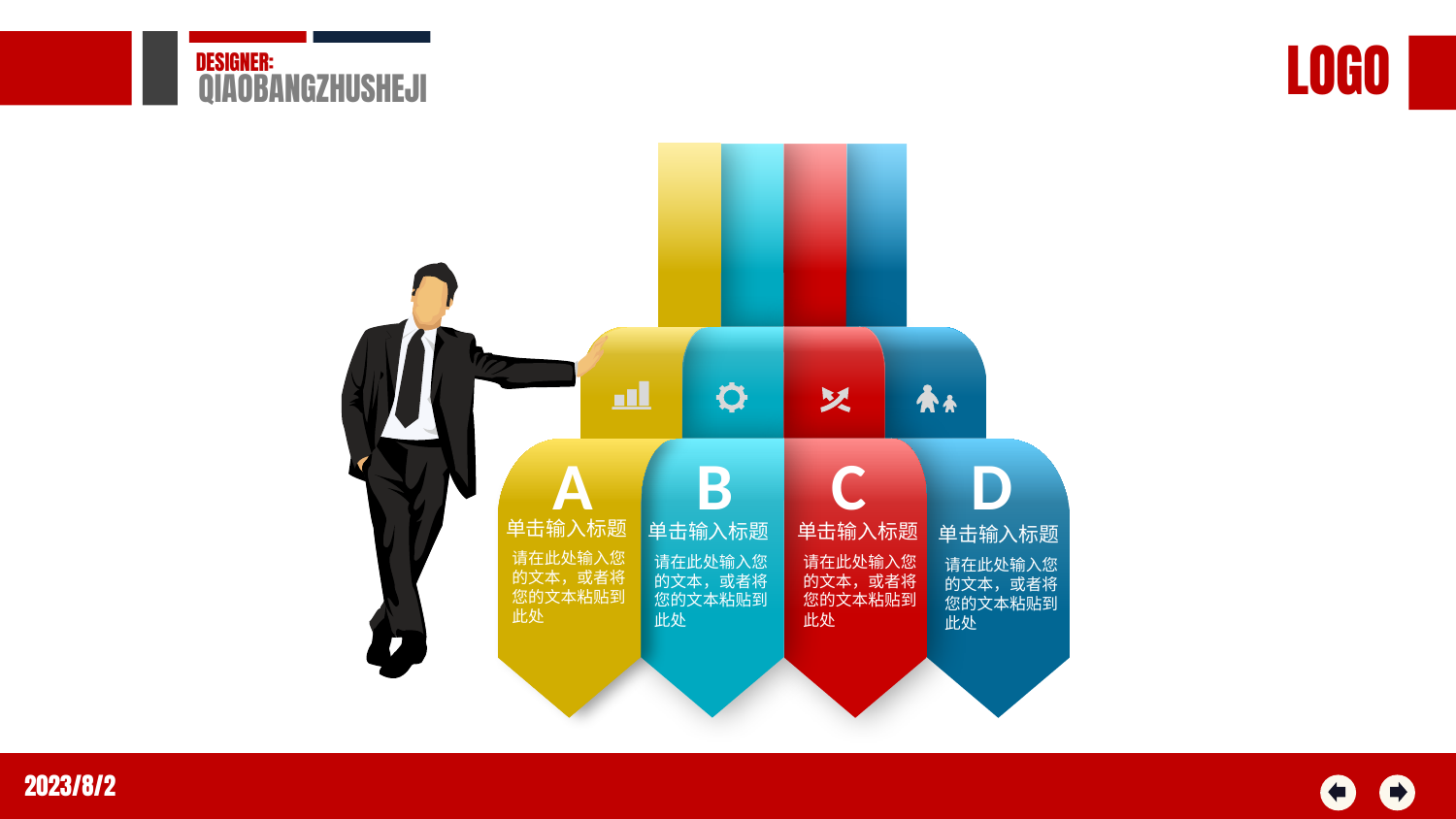

LOGO
DESIGNER:
QIAOBANGZHUSHEJI

A
B
C
D

单击输入标题
单击输入标题
单击输入标题
单击输入标题
请在此处输入您的文本，或者将您的文本粘贴到此处
请在此处输入您的文本，或者将您的文本粘贴到此处
请在此处输入您的文本，或者将您的文本粘贴到此处
请在此处输入您的文本，或者将您的文本粘贴到此处

2023/8/2